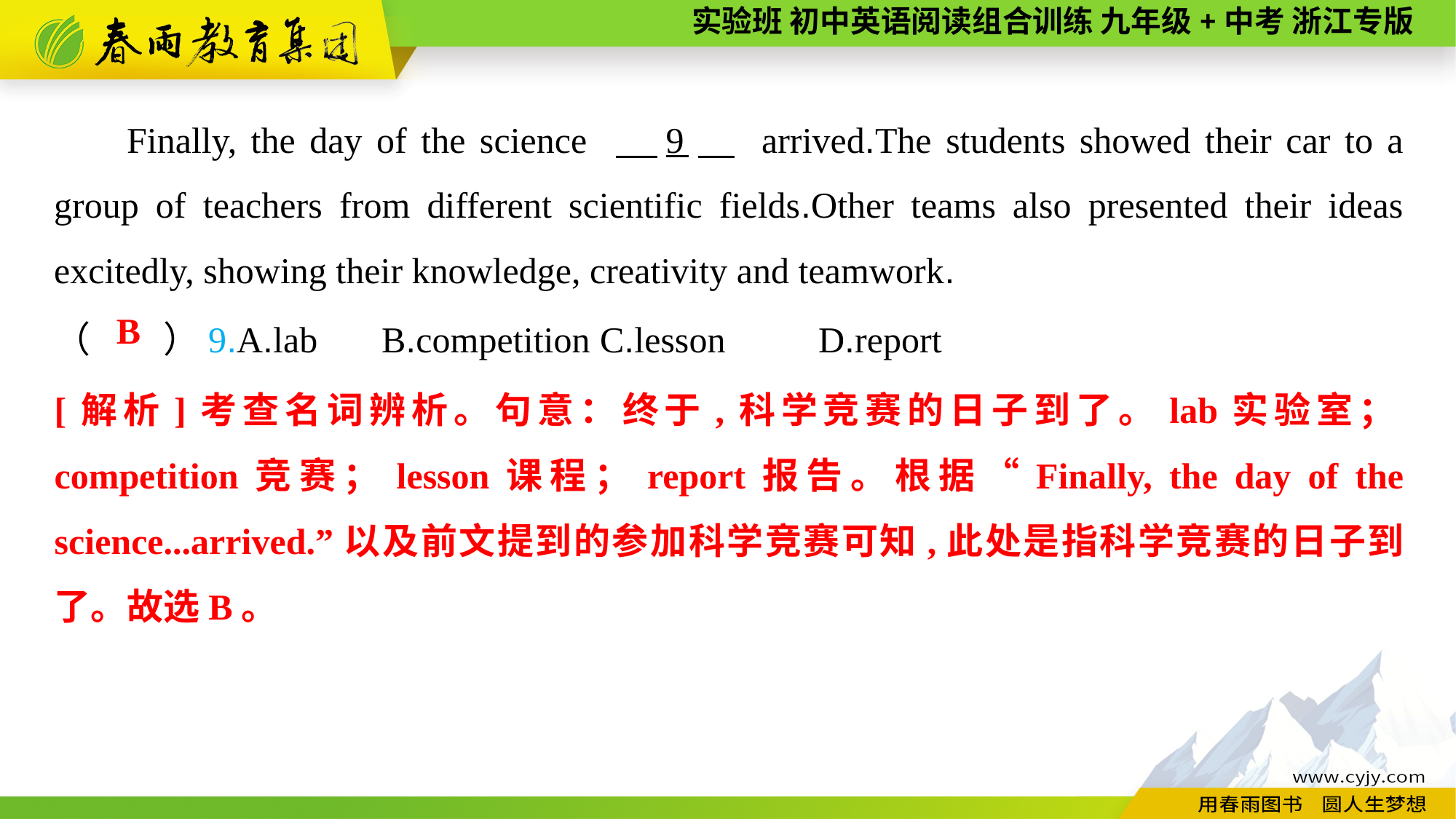

Finally, the day of the science 　9　 arrived.The students showed their car to a group of teachers from different scientific fields.Other teams also presented their ideas excitedly, showing their knowledge, creativity and teamwork.
（　　）9.A.lab	B.competition	C.lesson	D.report
B
[解析]考查名词辨析。句意：终于,科学竞赛的日子到了。lab实验室；competition竞赛；lesson课程；report报告。根据“Finally, the day of the science...arrived.”以及前文提到的参加科学竞赛可知,此处是指科学竞赛的日子到了。故选B。